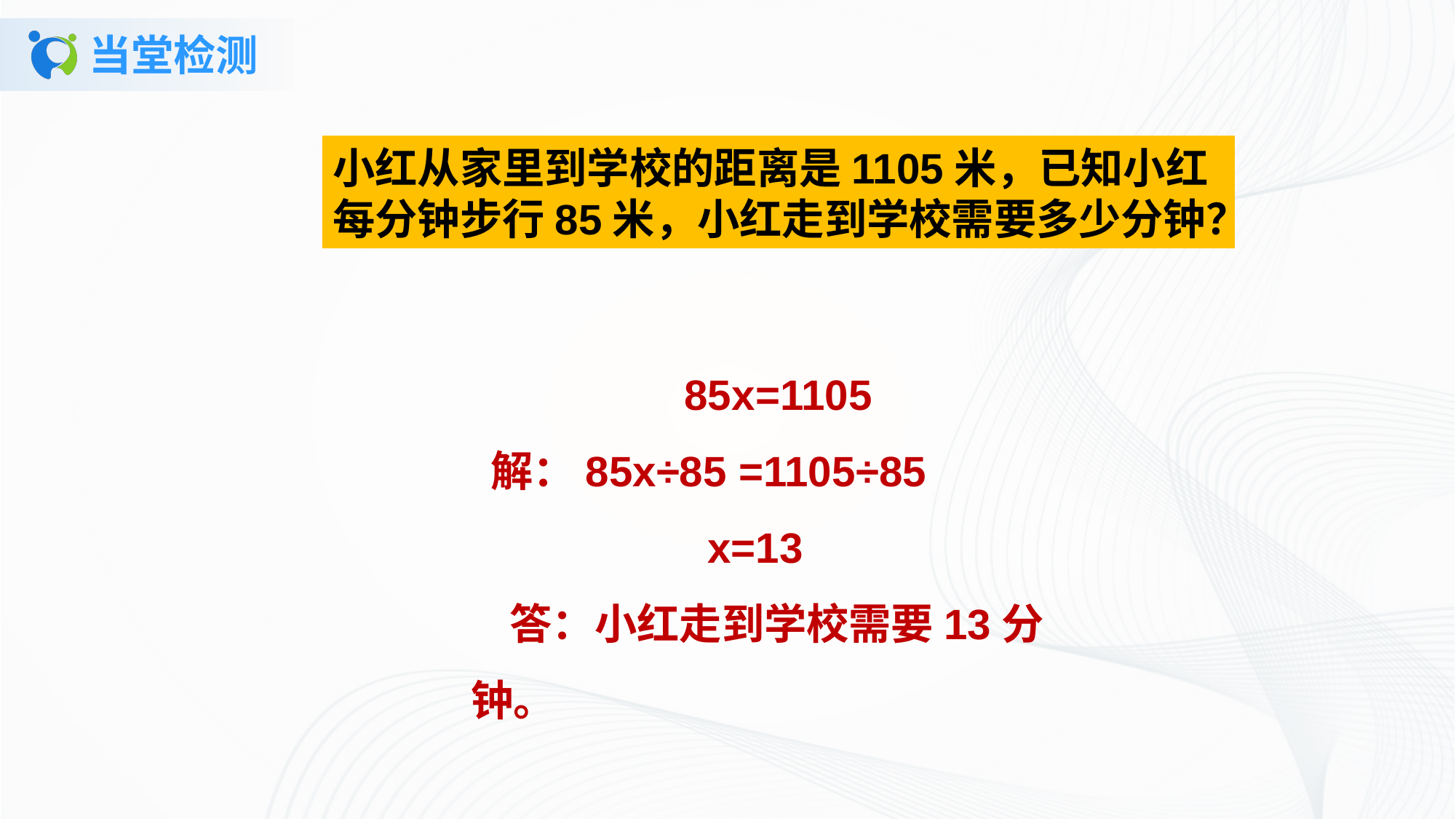

# 当堂检测
小红从家里到学校的距离是1105米，已知小红每分钟步行85米，小红走到学校需要多少分钟？
85x=1105
 解：85x÷85 =1105÷85
                    x=13
   答：小红走到学校需要13分钟。